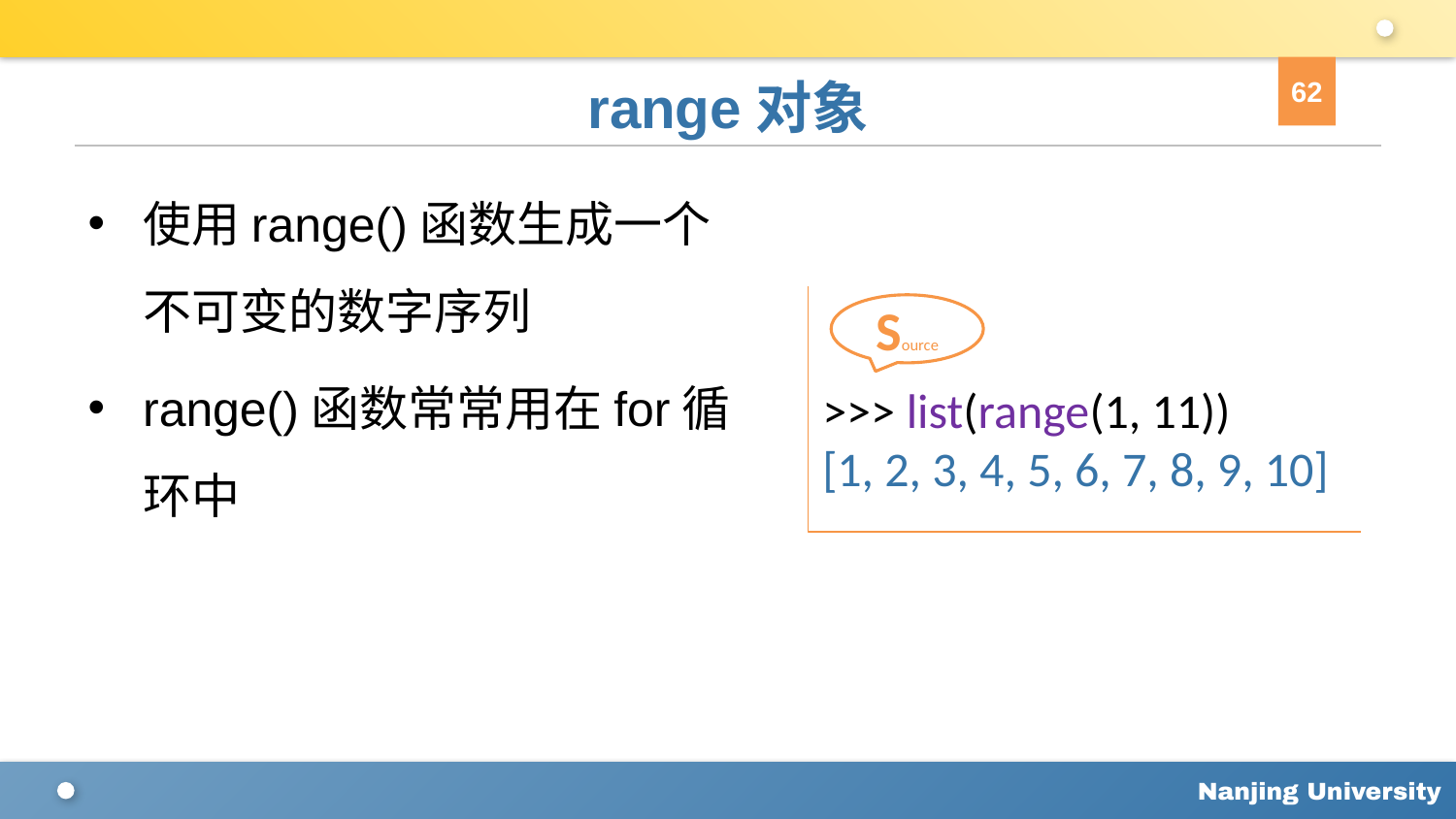

62
# range对象
使用range()函数生成一个不可变的数字序列
range()函数常常用在for循环中

>>> list(range(1, 11))
[1, 2, 3, 4, 5, 6, 7, 8, 9, 10]
Source